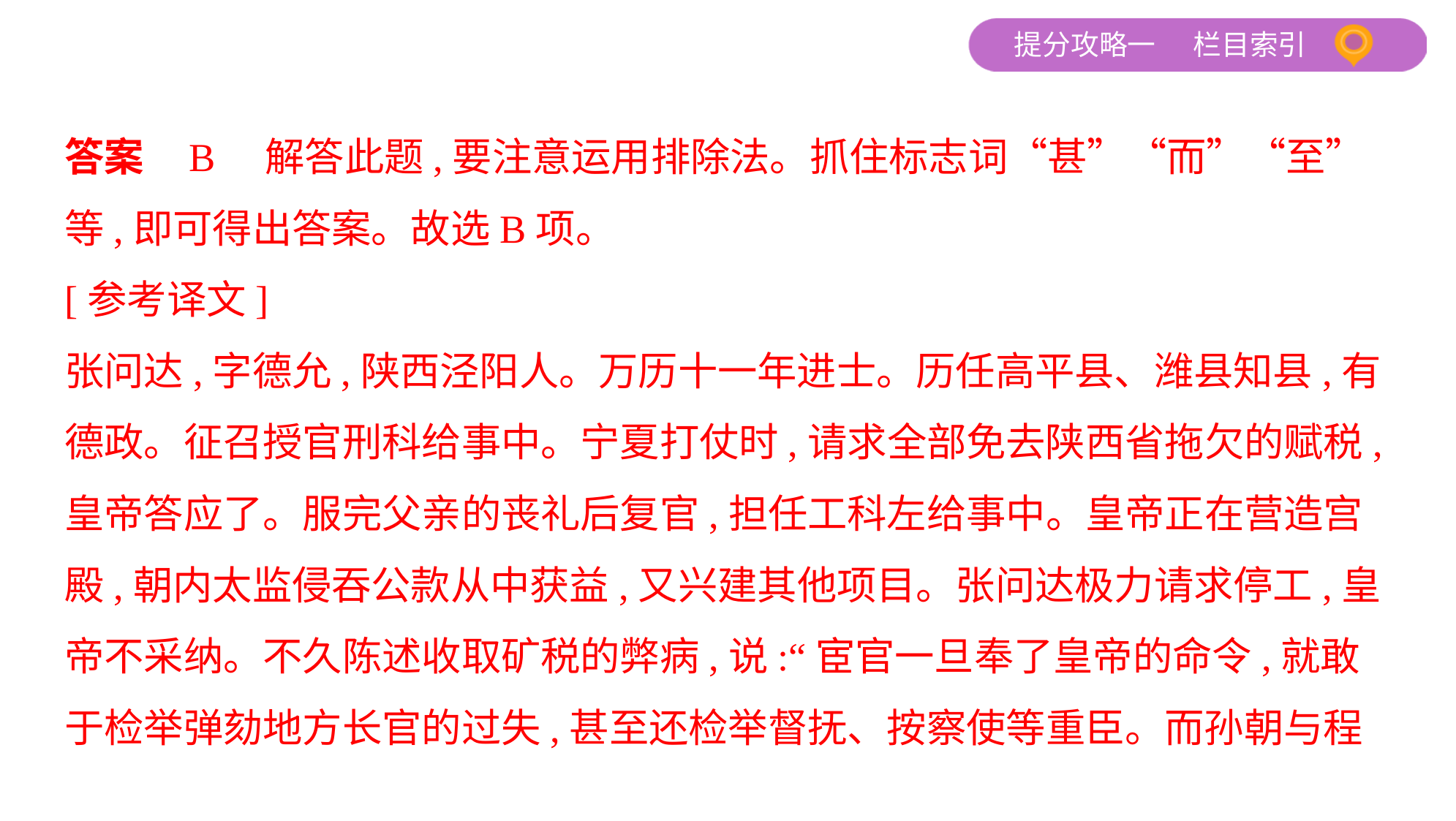

答案    B　解答此题,要注意运用排除法。抓住标志词“甚”“而”“至”
等,即可得出答案。故选B项。
[参考译文]
张问达,字德允,陕西泾阳人。万历十一年进士。历任高平县、潍县知县,有
德政。征召授官刑科给事中。宁夏打仗时,请求全部免去陕西省拖欠的赋税,
皇帝答应了。服完父亲的丧礼后复官,担任工科左给事中。皇帝正在营造宫
殿,朝内太监侵吞公款从中获益,又兴建其他项目。张问达极力请求停工,皇
帝不采纳。不久陈述收取矿税的弊病,说:“宦官一旦奉了皇帝的命令,就敢
于检举弹劾地方长官的过失,甚至还检举督抚、按察使等重臣。而孙朝与程